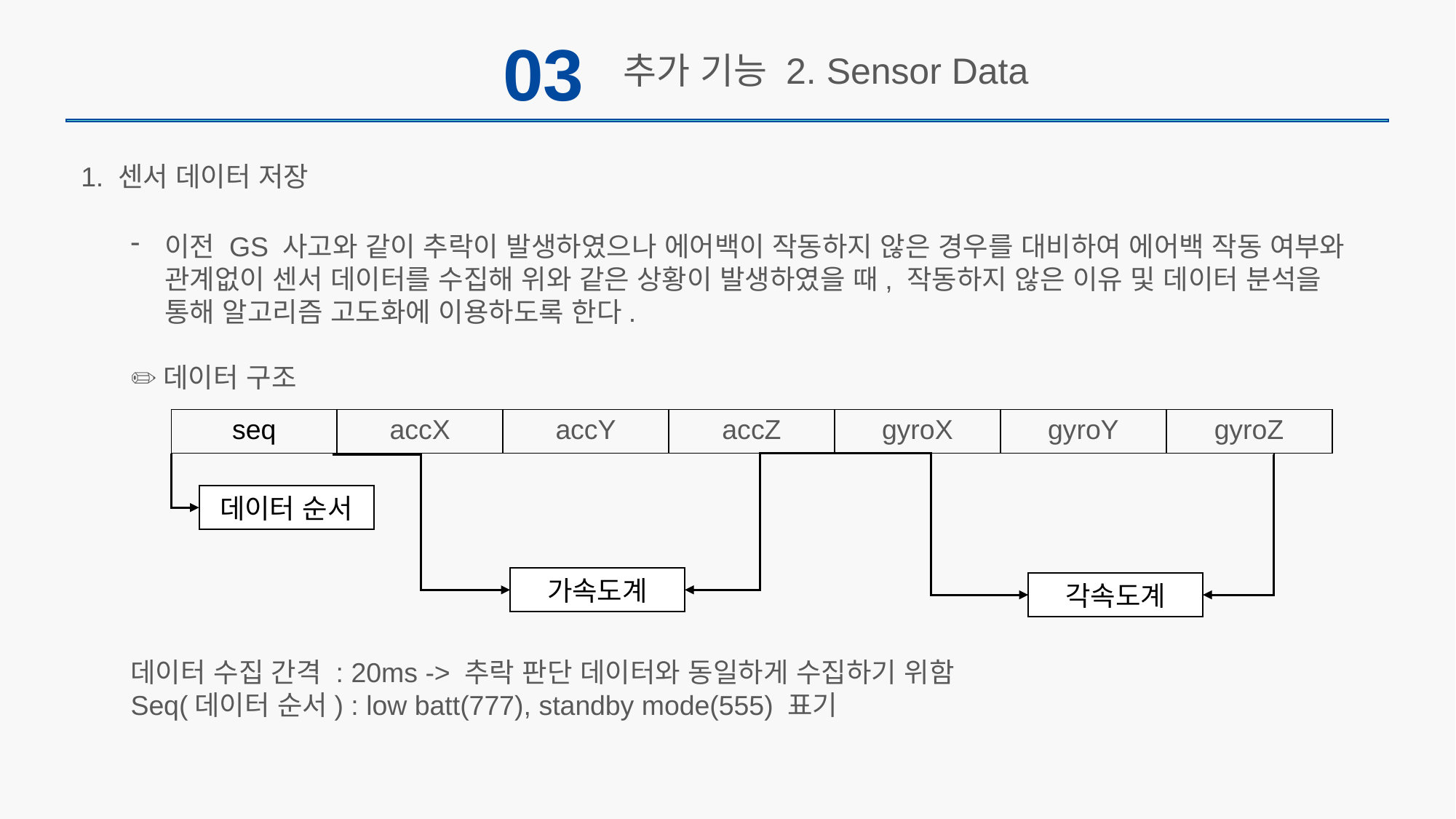

03
추가 기능 2. Sensor Data

1. 센서 데이터 저장
이전 GS 사고와 같이 추락이 발생하였으나 에어백이 작동하지 않은 경우를 대비하여 에어백 작동 여부와 관계없이 센서 데이터를 수집해 위와 같은 상황이 발생하였을 때, 작동하지 않은 이유 및 데이터 분석을 통해 알고리즘 고도화에 이용하도록 한다.

✏️데이터 구조

데이터 수집 간격 : 20ms -> 추락 판단 데이터와 동일하게 수집하기 위함
Seq(데이터 순서) : low batt(777), standby mode(555) 표기
| seq | accX | accY | accZ | gyroX | gyroY | gyroZ |
| --- | --- | --- | --- | --- | --- | --- |
데이터 순서
가속도계
각속도계